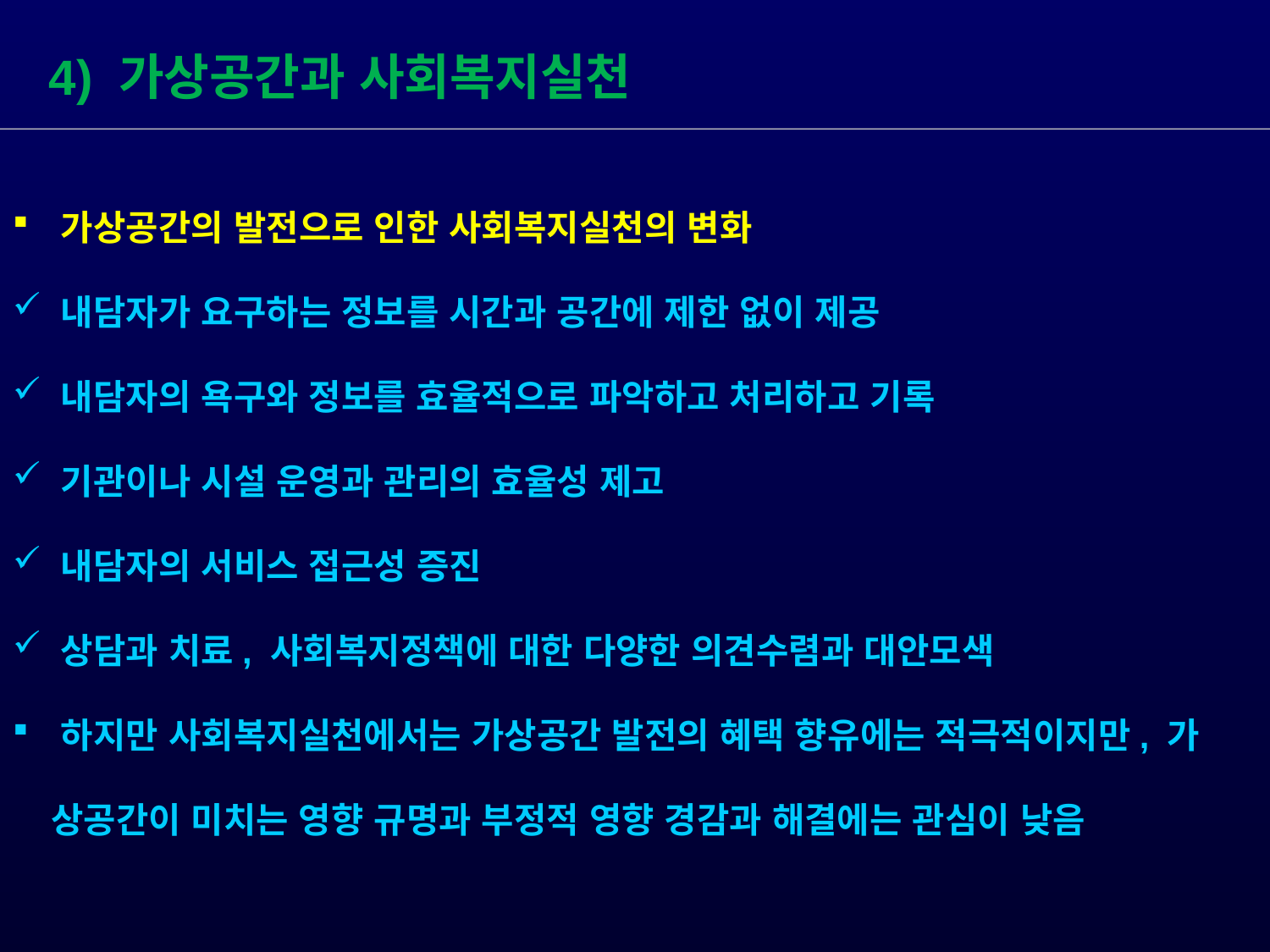

4) 가상공간과 사회복지실천

 가상공간의 발전으로 인한 사회복지실천의 변화
 내담자가 요구하는 정보를 시간과 공간에 제한 없이 제공
 내담자의 욕구와 정보를 효율적으로 파악하고 처리하고 기록
 기관이나 시설 운영과 관리의 효율성 제고
 내담자의 서비스 접근성 증진
 상담과 치료, 사회복지정책에 대한 다양한 의견수렴과 대안모색
 하지만 사회복지실천에서는 가상공간 발전의 혜택 향유에는 적극적이지만, 가
   상공간이 미치는 영향 규명과 부정적 영향 경감과 해결에는 관심이 낮음